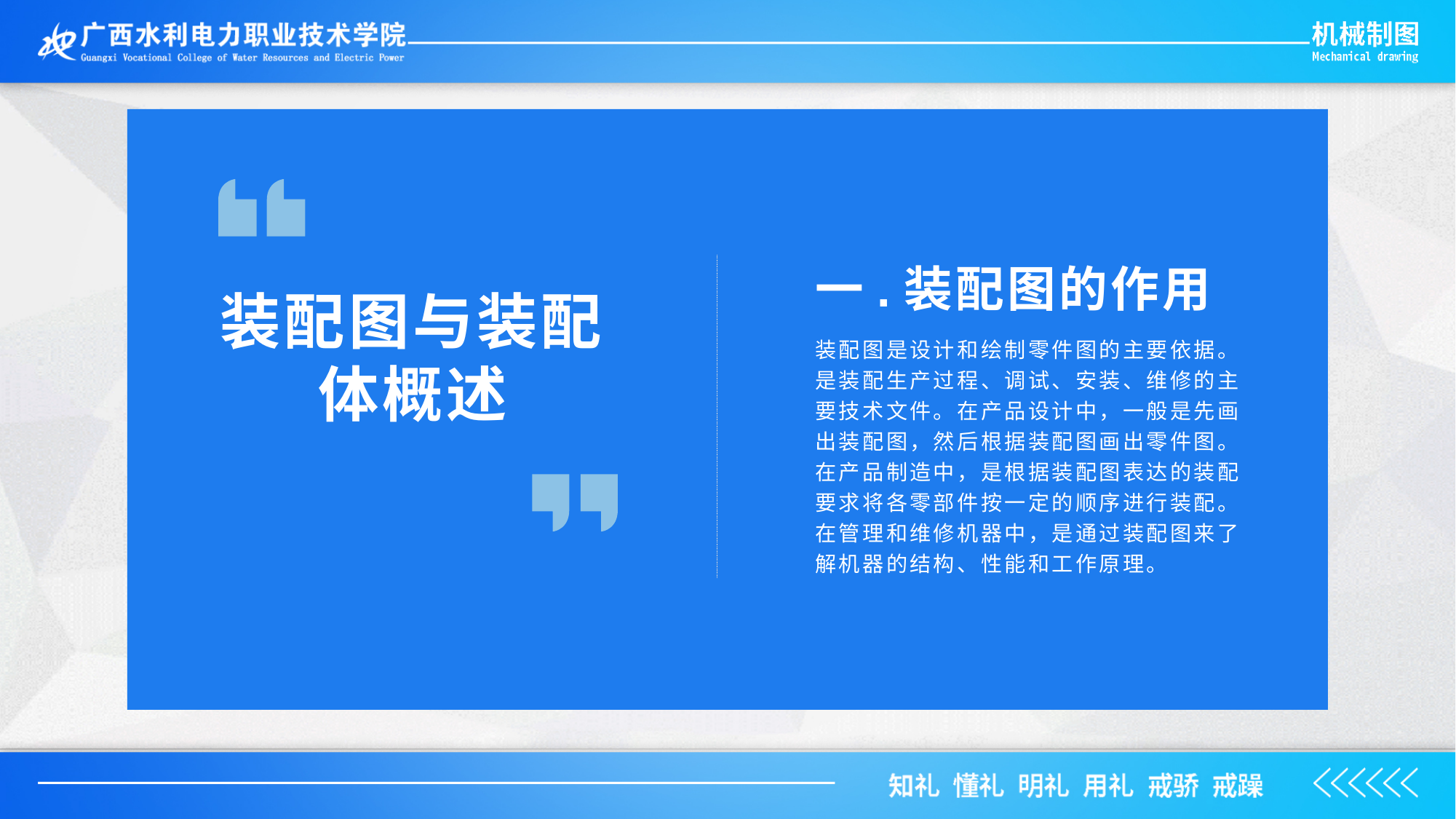

一.装配图的作用
装配图与装配体概述
装配图是设计和绘制零件图的主要依据。是装配生产过程、调试、安装、维修的主要技术文件。在产品设计中，一般是先画出装配图，然后根据装配图画出零件图。在产品制造中，是根据装配图表达的装配要求将各零部件按一定的顺序进行装配。在管理和维修机器中，是通过装配图来了解机器的结构、性能和工作原理。